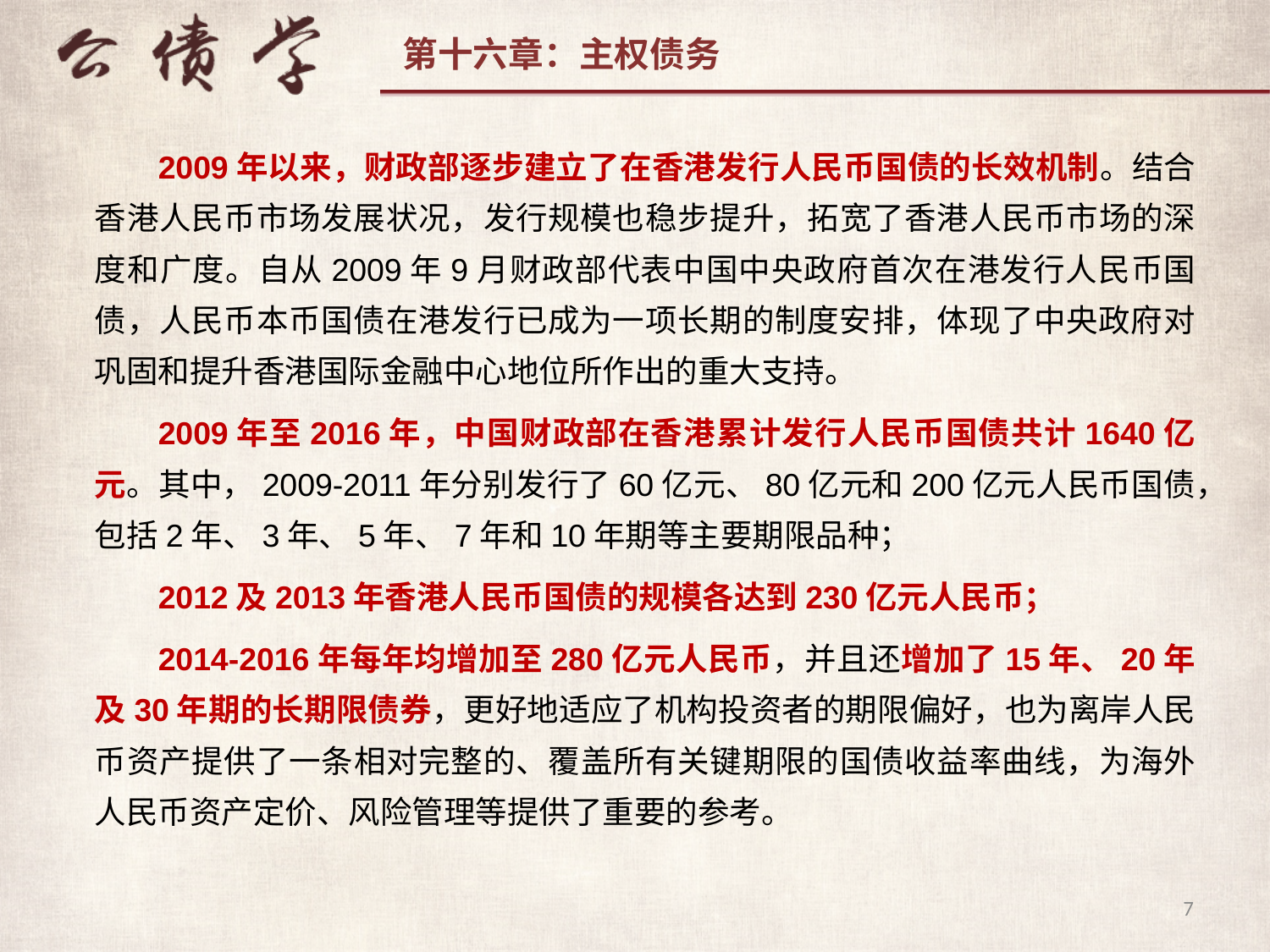

2009年以来，财政部逐步建立了在香港发行人民币国债的长效机制。结合香港人民币市场发展状况，发行规模也稳步提升，拓宽了香港人民币市场的深度和广度。自从2009年9月财政部代表中国中央政府首次在港发行人民币国债，人民币本币国债在港发行已成为一项长期的制度安排，体现了中央政府对巩固和提升香港国际金融中心地位所作出的重大支持。
2009年至2016年，中国财政部在香港累计发行人民币国债共计1640亿元。其中，2009-2011年分别发行了60亿元、80亿元和200亿元人民币国债，包括2年、3年、5年、7年和10年期等主要期限品种；
2012及2013年香港人民币国债的规模各达到230亿元人民币；
2014-2016年每年均增加至280亿元人民币，并且还增加了15年、20年及30年期的长期限债券，更好地适应了机构投资者的期限偏好，也为离岸人民币资产提供了一条相对完整的、覆盖所有关键期限的国债收益率曲线，为海外人民币资产定价、风险管理等提供了重要的参考。
7